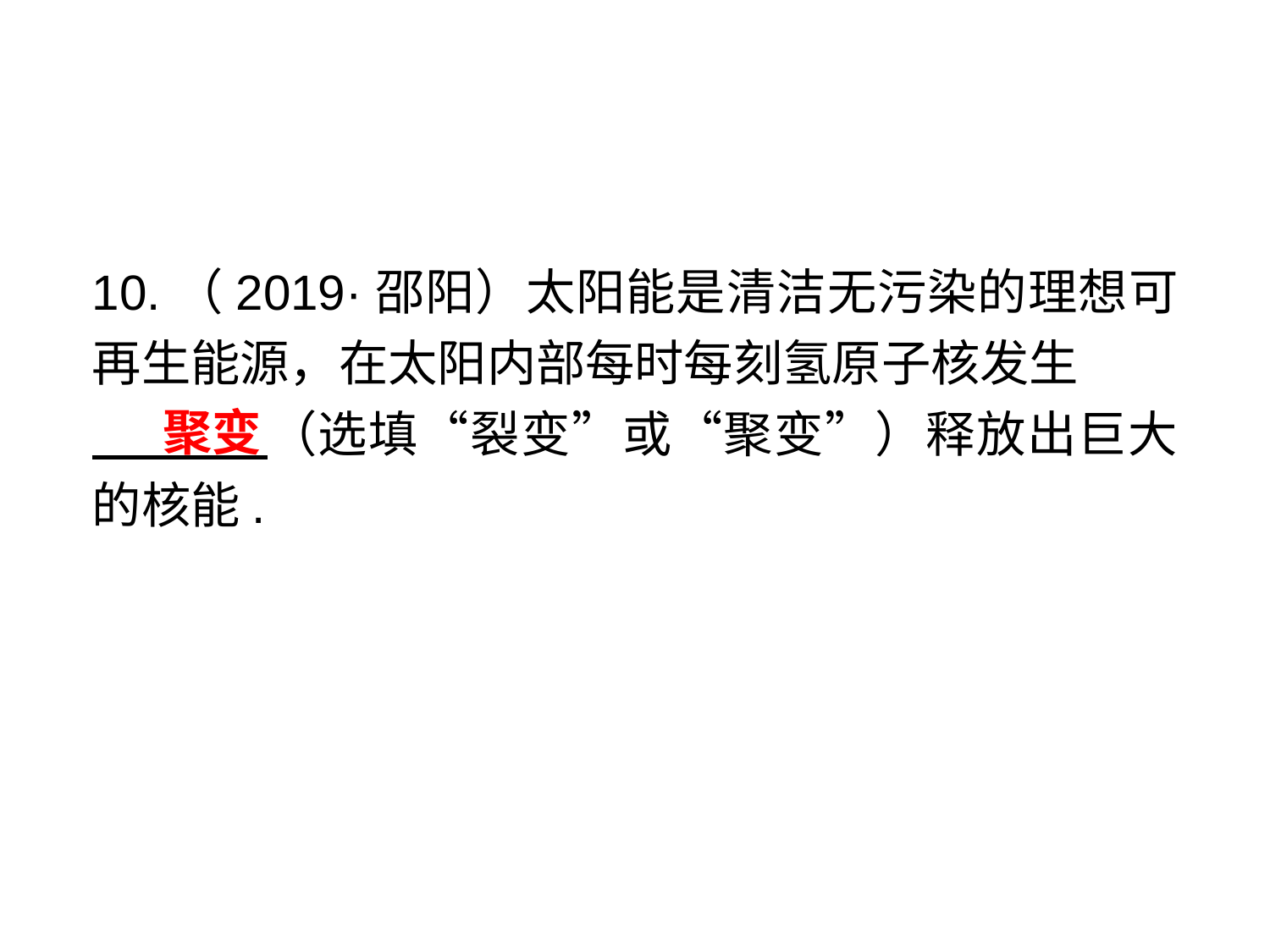

10.（2019·邵阳）太阳能是清洁无污染的理想可再生能源，在太阳内部每时每刻氢原子核发生
　      　（选填“裂变”或“聚变”）释放出巨大的核能.
聚变